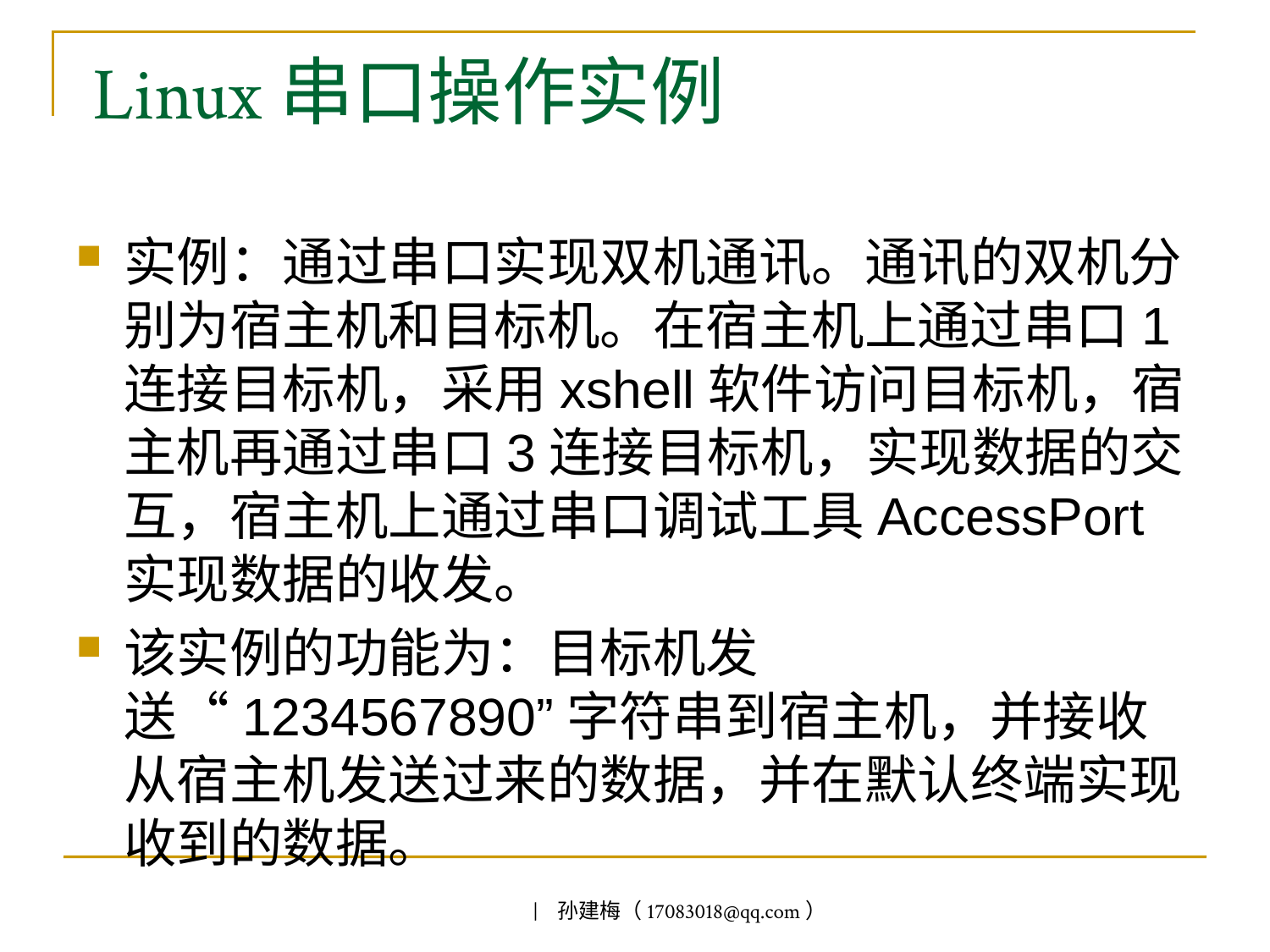

# Linux串口操作实例
实例：通过串口实现双机通讯。通讯的双机分别为宿主机和目标机。在宿主机上通过串口1连接目标机，采用xshell软件访问目标机，宿主机再通过串口3连接目标机，实现数据的交互，宿主机上通过串口调试工具AccessPort实现数据的收发。
该实例的功能为：目标机发送“1234567890”字符串到宿主机，并接收从宿主机发送过来的数据，并在默认终端实现收到的数据。

|   孙建梅（17083018@qq.com）

35